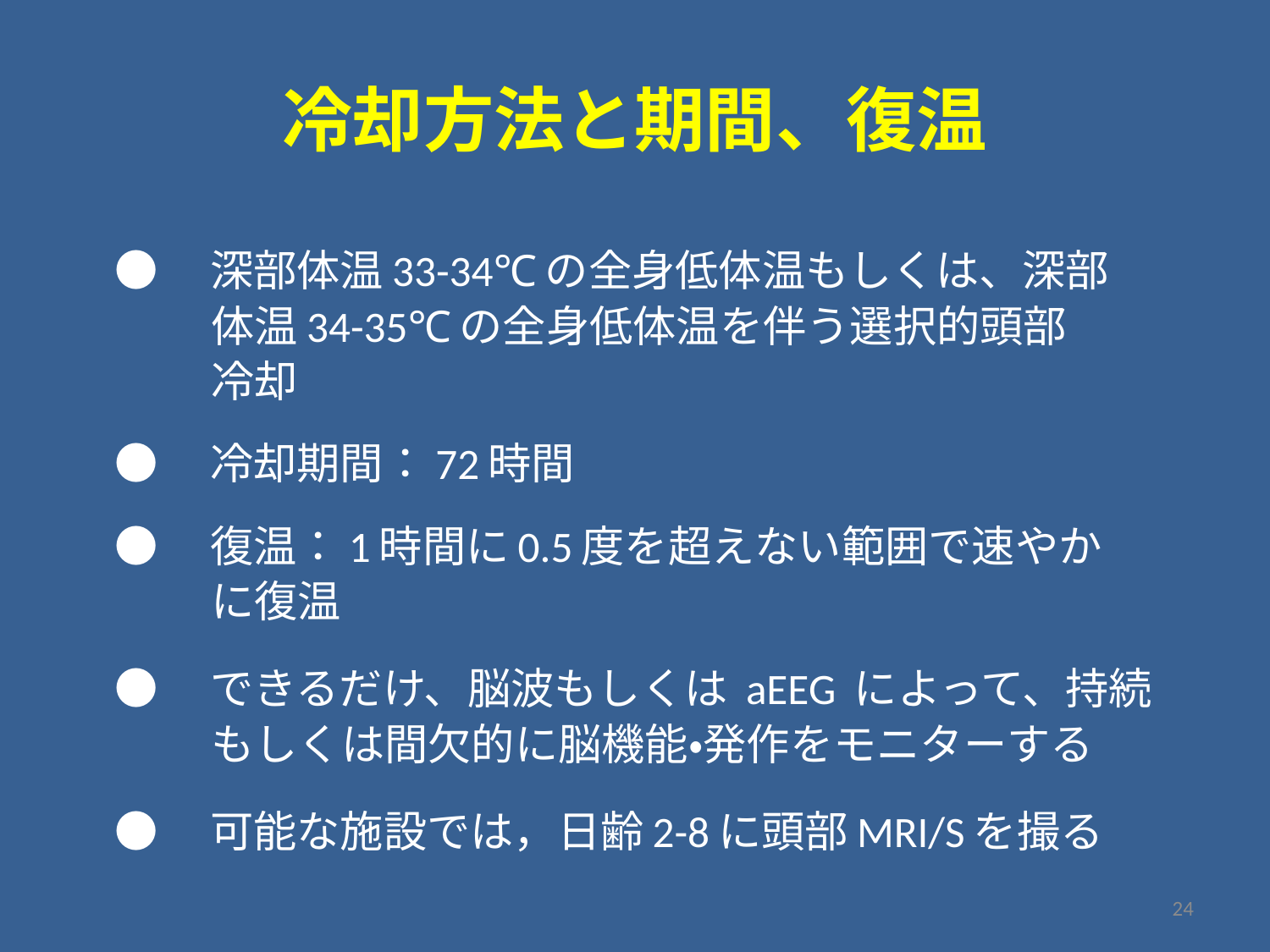

# 冷却方法と期間、復温
●　深部体温33-34℃の全身低体温もしくは、深部
　　 体温34-35℃の全身低体温を伴う選択的頭部
　　 冷却

●　冷却期間：72時間

●　復温：1時間に0.5度を超えない範囲で速やか
　　 に復温

●　できるだけ、脳波もしくは aEEG によって、持続
　　 もしくは間欠的に脳機能・発作をモニターする

●　可能な施設では，日齢2-8に頭部MRI/Sを撮る
24